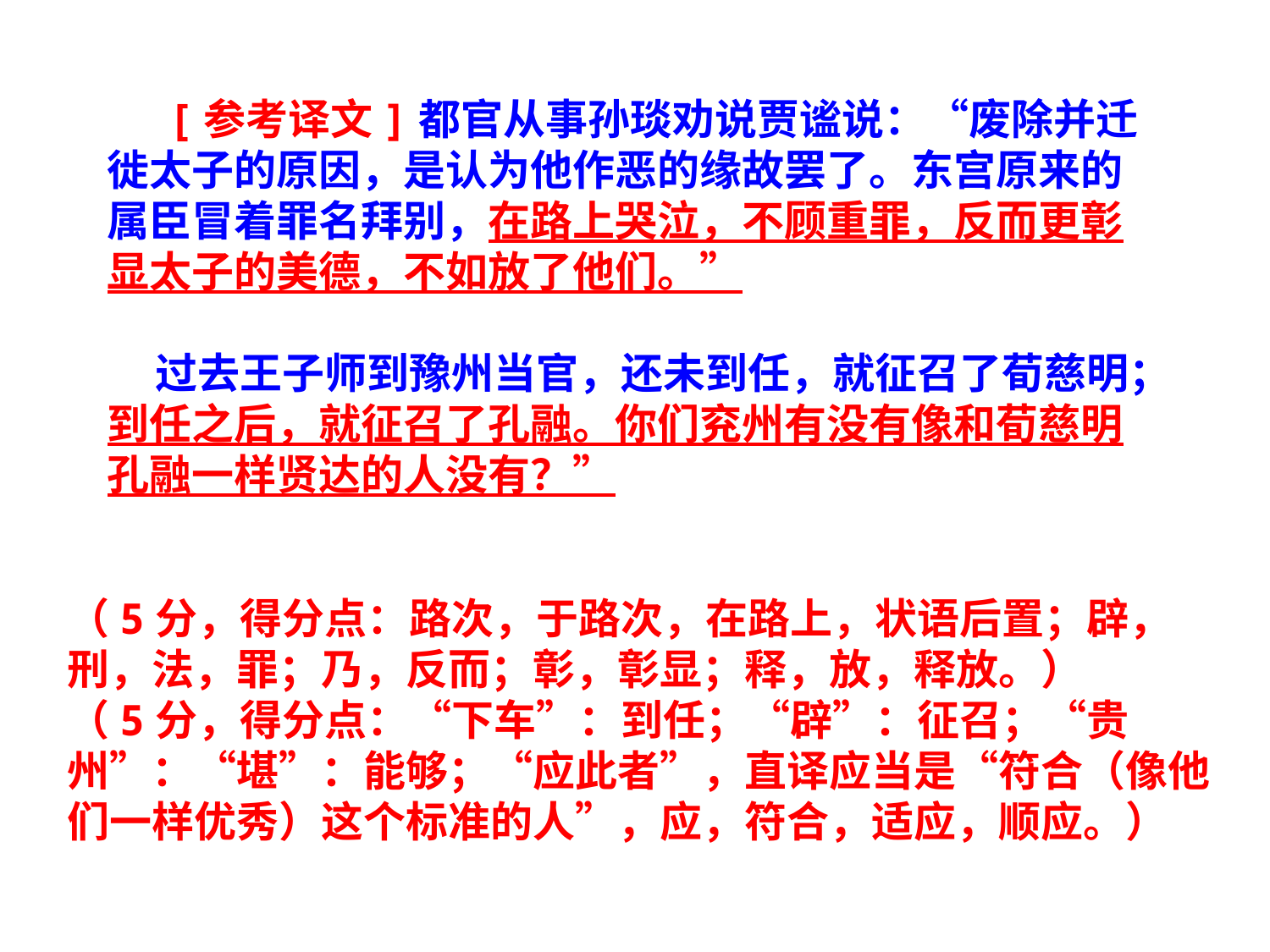

[参考译文]都官从事孙琰劝说贾谧说：“废除并迁徙太子的原因，是认为他作恶的缘故罢了。东宫原来的属臣冒着罪名拜别，在路上哭泣，不顾重罪，反而更彰显太子的美德，不如放了他们。”

    过去王子师到豫州当官，还未到任，就征召了荀慈明；到任之后，就征召了孔融。你们兖州有没有像和荀慈明孔融一样贤达的人没有？”
（5分，得分点：路次，于路次，在路上，状语后置；辟，刑，法，罪；乃，反而；彰，彰显；释，放，释放。）
（5分，得分点：“下车”：到任；“辟”：征召；“贵州”：“堪”：能够；“应此者”，直译应当是“符合（像他们一样优秀）这个标准的人”，应，符合，适应，顺应。）